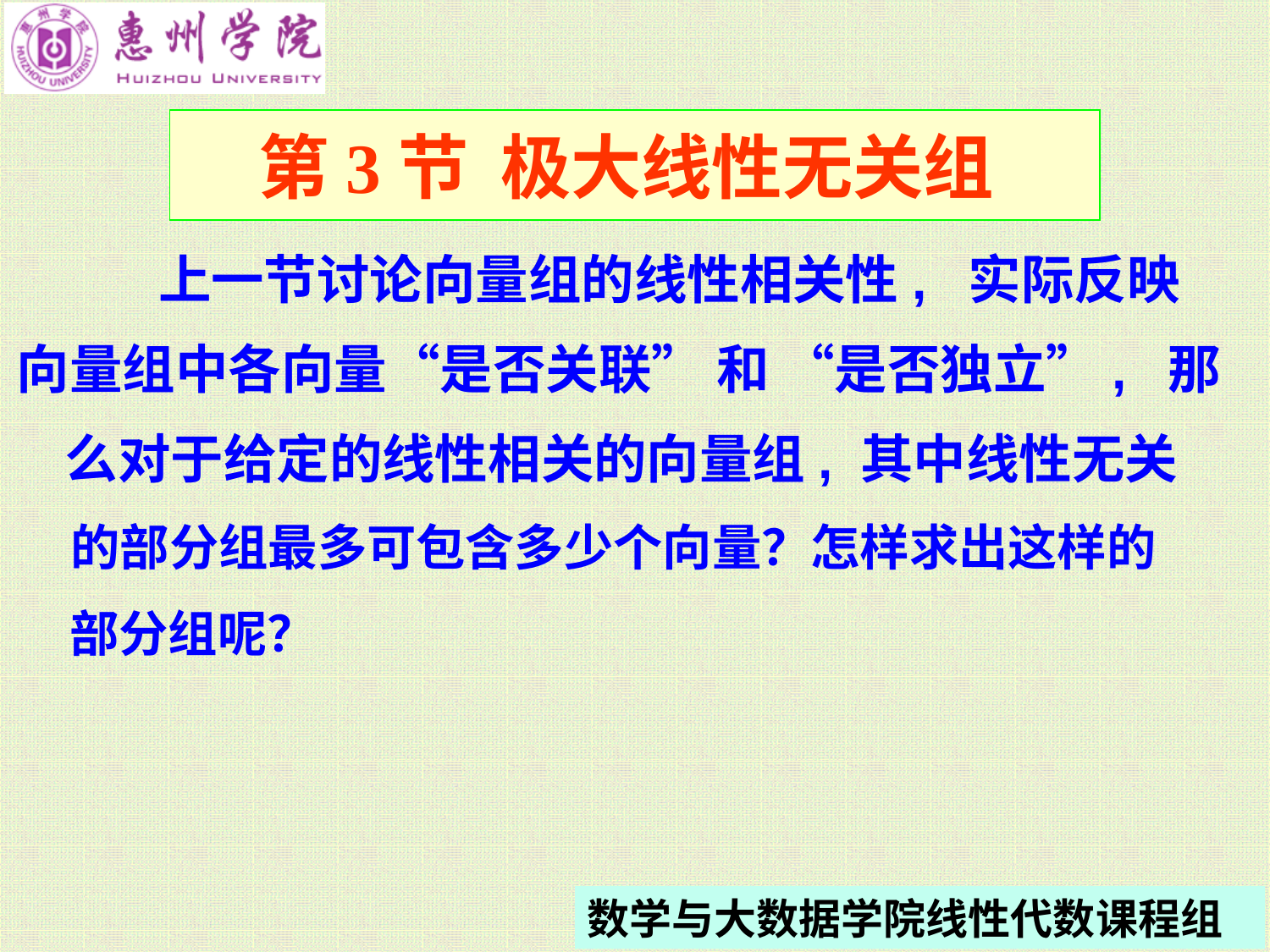

第3节  极大线性无关组
上一节讨论向量组的线性相关性,  实际反映
向量组中各向量“是否关联” 和 “是否独立”,  那
么对于给定的线性相关的向量组, 其中线性无关
的部分组最多可包含多少个向量？怎样求出这样的
部分组呢？